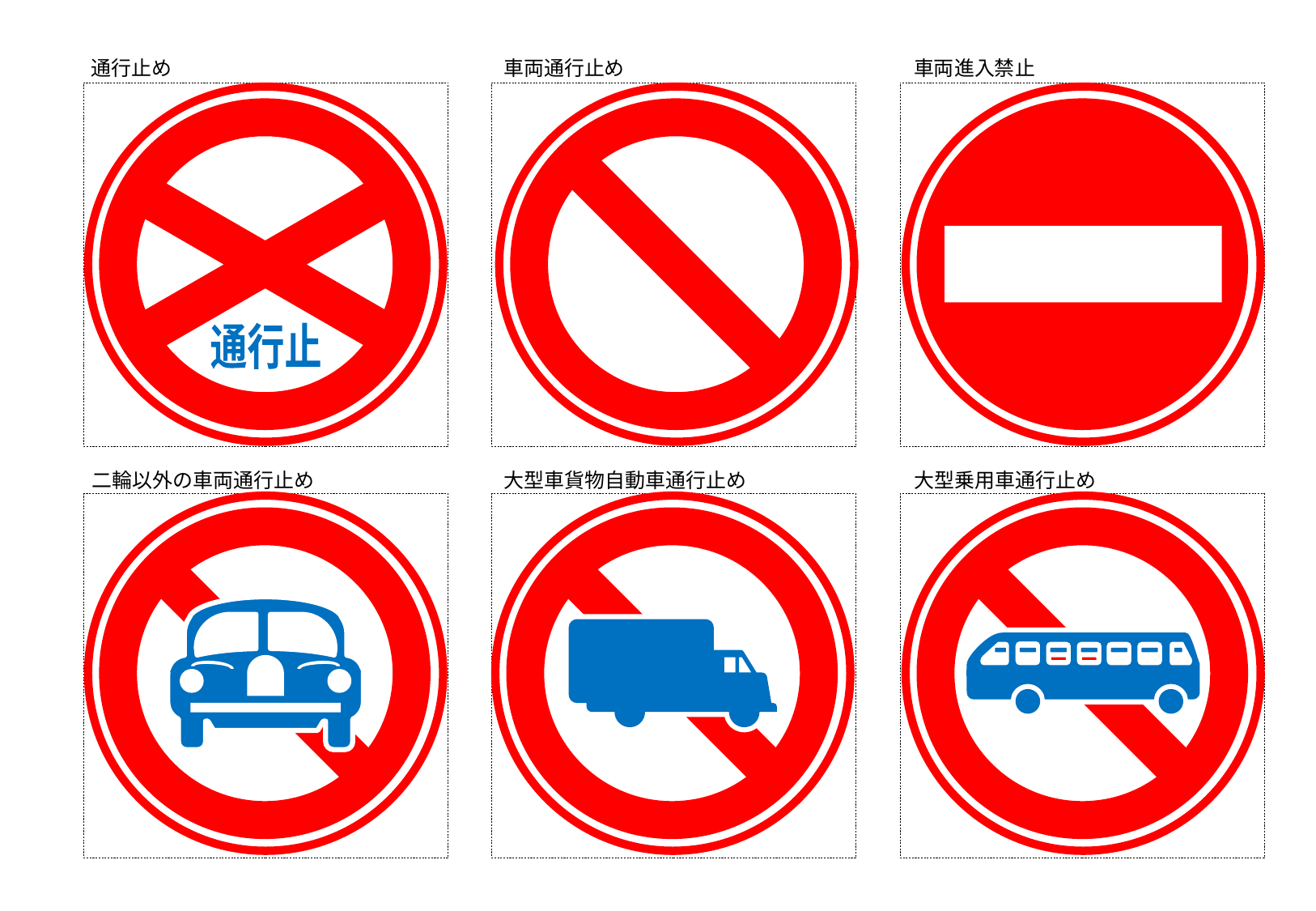

通行止め
車両通行止め
車両進入禁止

通行止

二輪以外の車両通行止め
大型車貨物自動車通行止め
大型乗用車通行止め